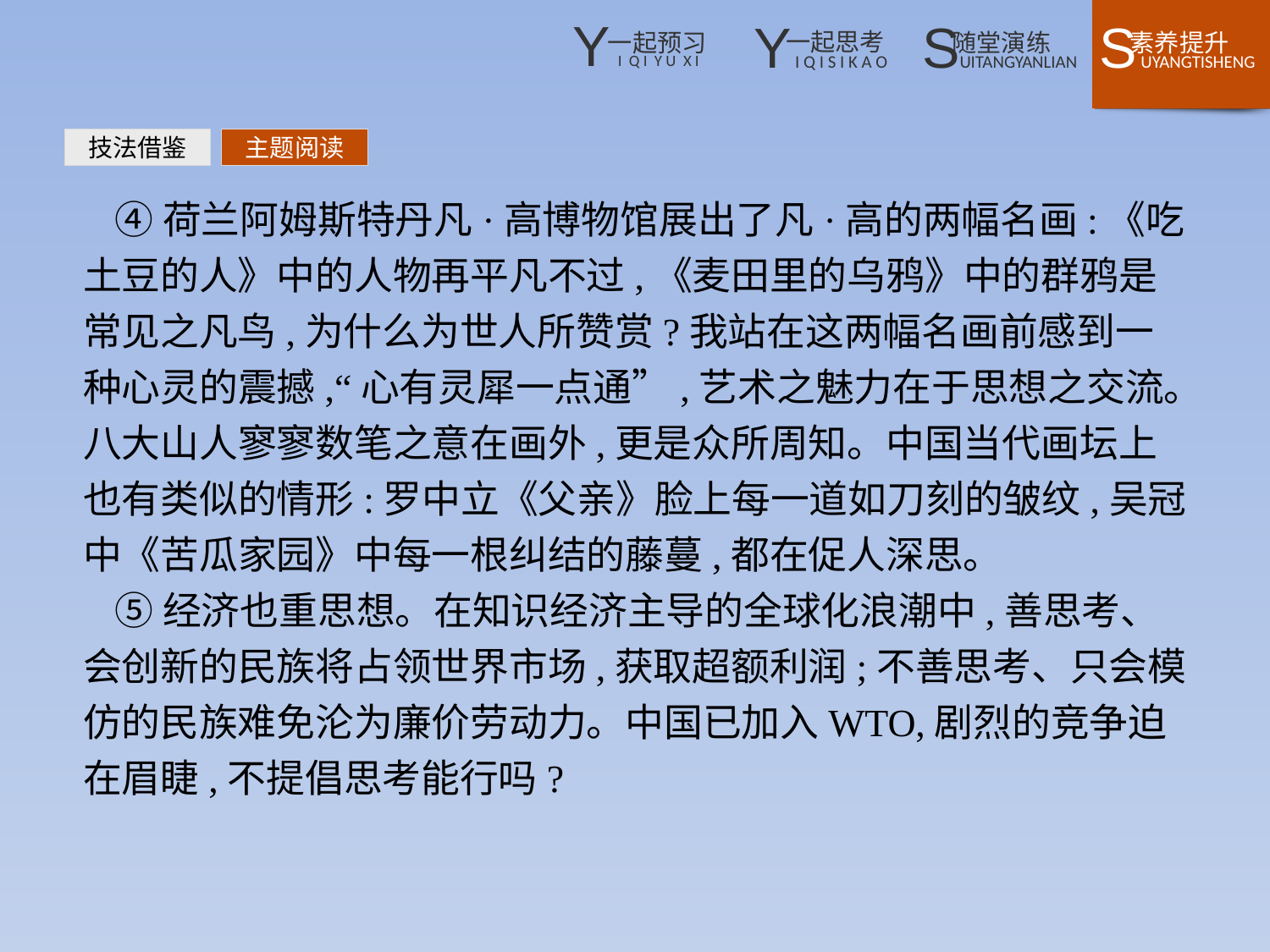

技法借鉴
主题阅读
④荷兰阿姆斯特丹凡·高博物馆展出了凡·高的两幅名画:《吃土豆的人》中的人物再平凡不过,《麦田里的乌鸦》中的群鸦是常见之凡鸟,为什么为世人所赞赏?我站在这两幅名画前感到一种心灵的震撼,“心有灵犀一点通”,艺术之魅力在于思想之交流。八大山人寥寥数笔之意在画外,更是众所周知。中国当代画坛上也有类似的情形:罗中立《父亲》脸上每一道如刀刻的皱纹,吴冠中《苦瓜家园》中每一根纠结的藤蔓,都在促人深思。
⑤经济也重思想。在知识经济主导的全球化浪潮中,善思考、会创新的民族将占领世界市场,获取超额利润;不善思考、只会模仿的民族难免沦为廉价劳动力。中国已加入WTO,剧烈的竞争迫在眉睫,不提倡思考能行吗?